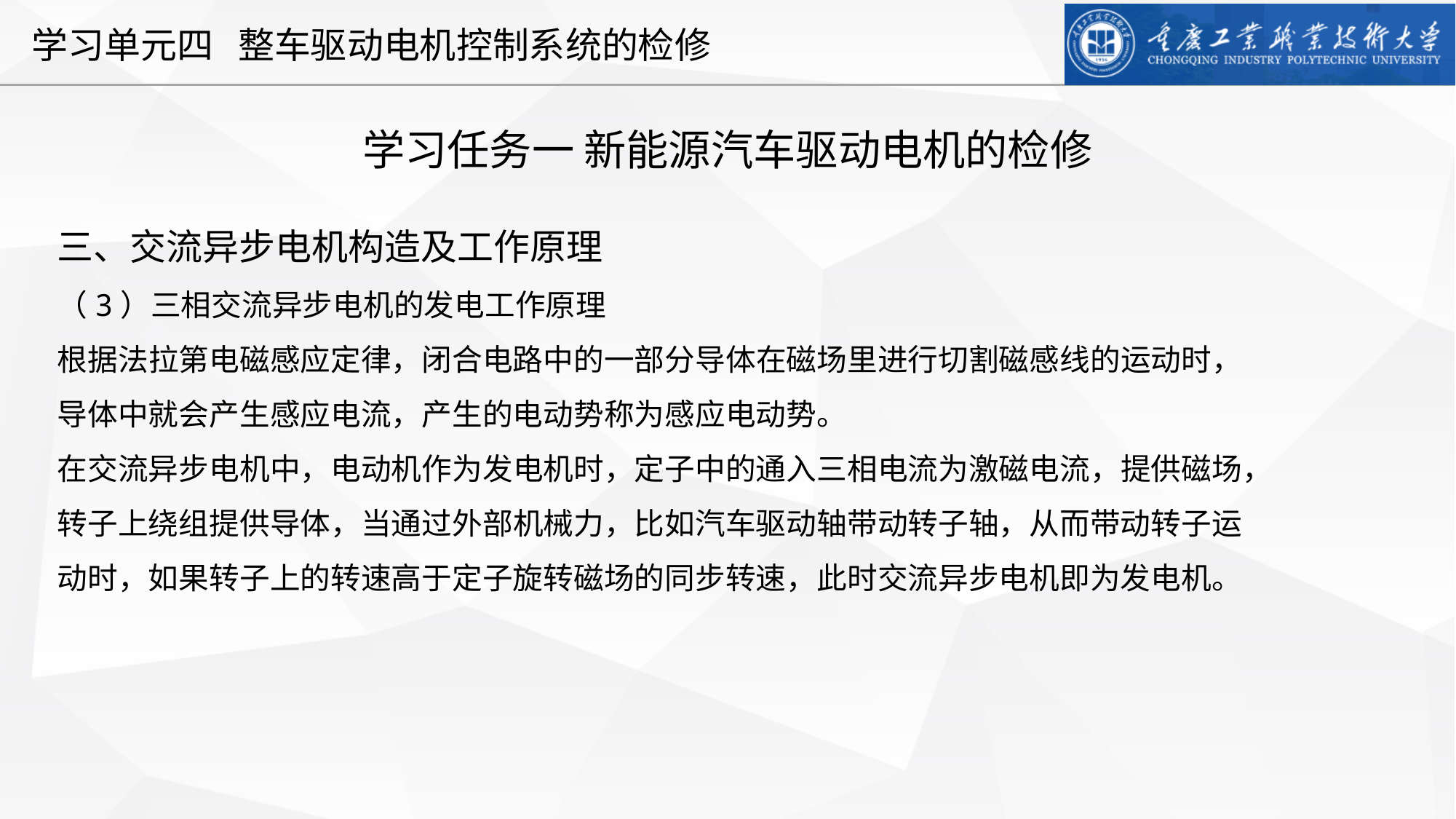

学习任务一 新能源汽车驱动电机的检修
三、交流异步电机构造及工作原理
（3）三相交流异步电机的发电工作原理
根据法拉第电磁感应定律，闭合电路中的一部分导体在磁场里进行切割磁感线的运动时，导体中就会产生感应电流，产生的电动势称为感应电动势。
在交流异步电机中，电动机作为发电机时，定子中的通入三相电流为激磁电流，提供磁场，转子上绕组提供导体，当通过外部机械力，比如汽车驱动轴带动转子轴，从而带动转子运动时，如果转子上的转速高于定子旋转磁场的同步转速，此时交流异步电机即为发电机。